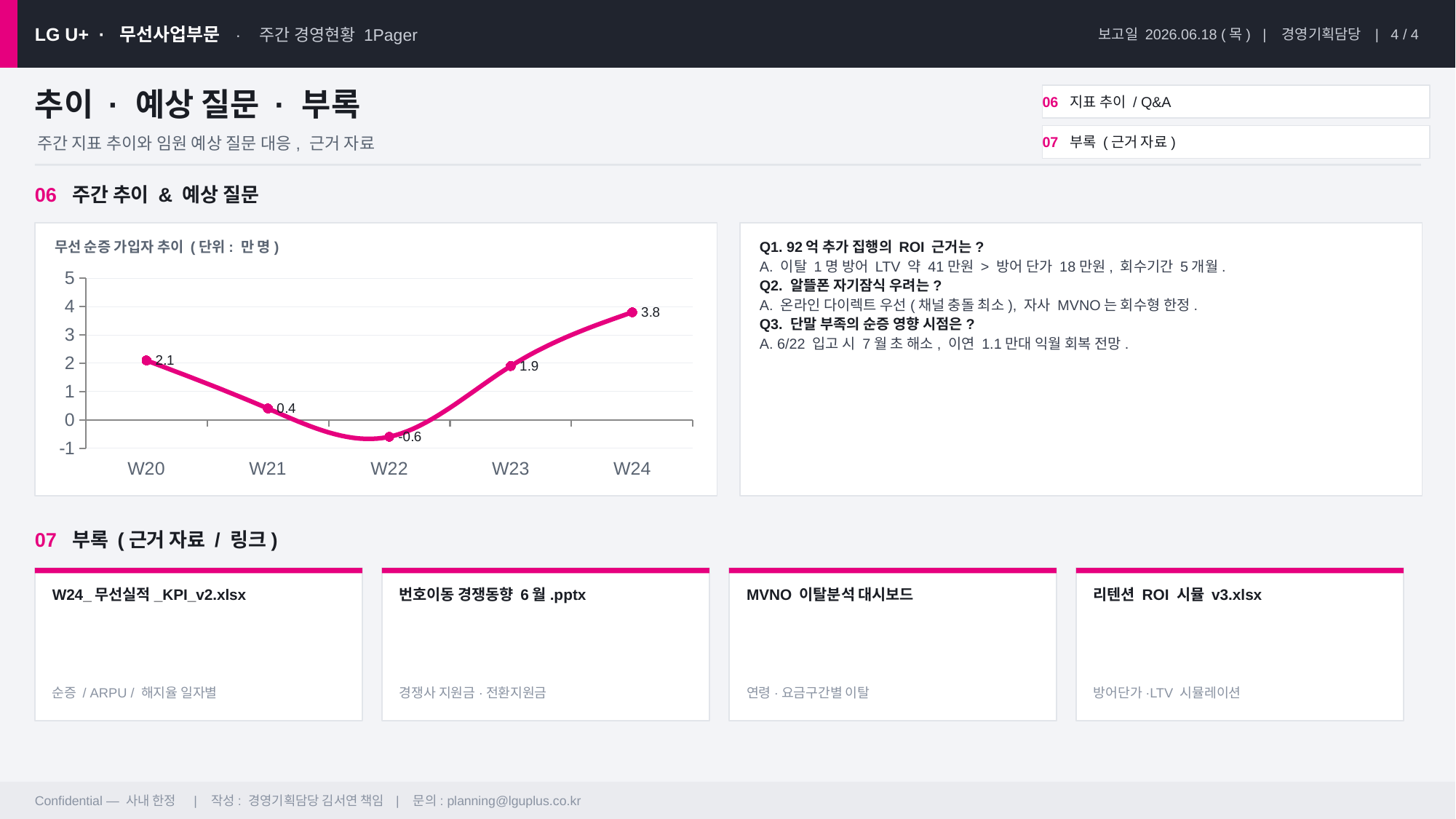

LG U+  ·  무선사업부문   ·   주간 경영현황 1Pager
보고일 2026.06.18 (목)   |   경영기획담당   |   4 / 4
추이 · 예상 질문 · 부록
06  지표 추이 / Q&A
07  부록 (근거 자료)
주간 지표 추이와 임원 예상 질문 대응, 근거 자료

06  주간 추이 & 예상 질문

무선 순증 가입자 추이 (단위: 만 명)
Q1. 92억 추가 집행의 ROI 근거는?
A. 이탈 1명 방어 LTV 약 41만원 > 방어 단가 18만원, 회수기간 5개월.
Q2. 알뜰폰 자기잠식 우려는?
A. 온라인 다이렉트 우선(채널 충돌 최소), 자사 MVNO는 회수형 한정.
Q3. 단말 부족의 순증 영향 시점은?
A. 6/22 입고 시 7월 초 해소, 이연 1.1만대 익월 회복 전망.

### Chart

| Category | 순증 |
|---|---|
| W20 | 2.1 |
| W21 | 0.4 |
| W22 | -0.6 |
| W23 | 1.9 |
| W24 | 3.8 |
07  부록 (근거 자료 / 링크)

W24_무선실적_KPI_v2.xlsx
번호이동 경쟁동향 6월.pptx
MVNO 이탈분석 대시보드
리텐션 ROI 시뮬 v3.xlsx
순증 / ARPU / 해지율 일자별
경쟁사 지원금·전환지원금
연령·요금구간별 이탈
방어단가·LTV 시뮬레이션

Confidential — 사내 한정     |   작성: 경영기획담당 김서연 책임   |   문의: planning@lguplus.co.kr